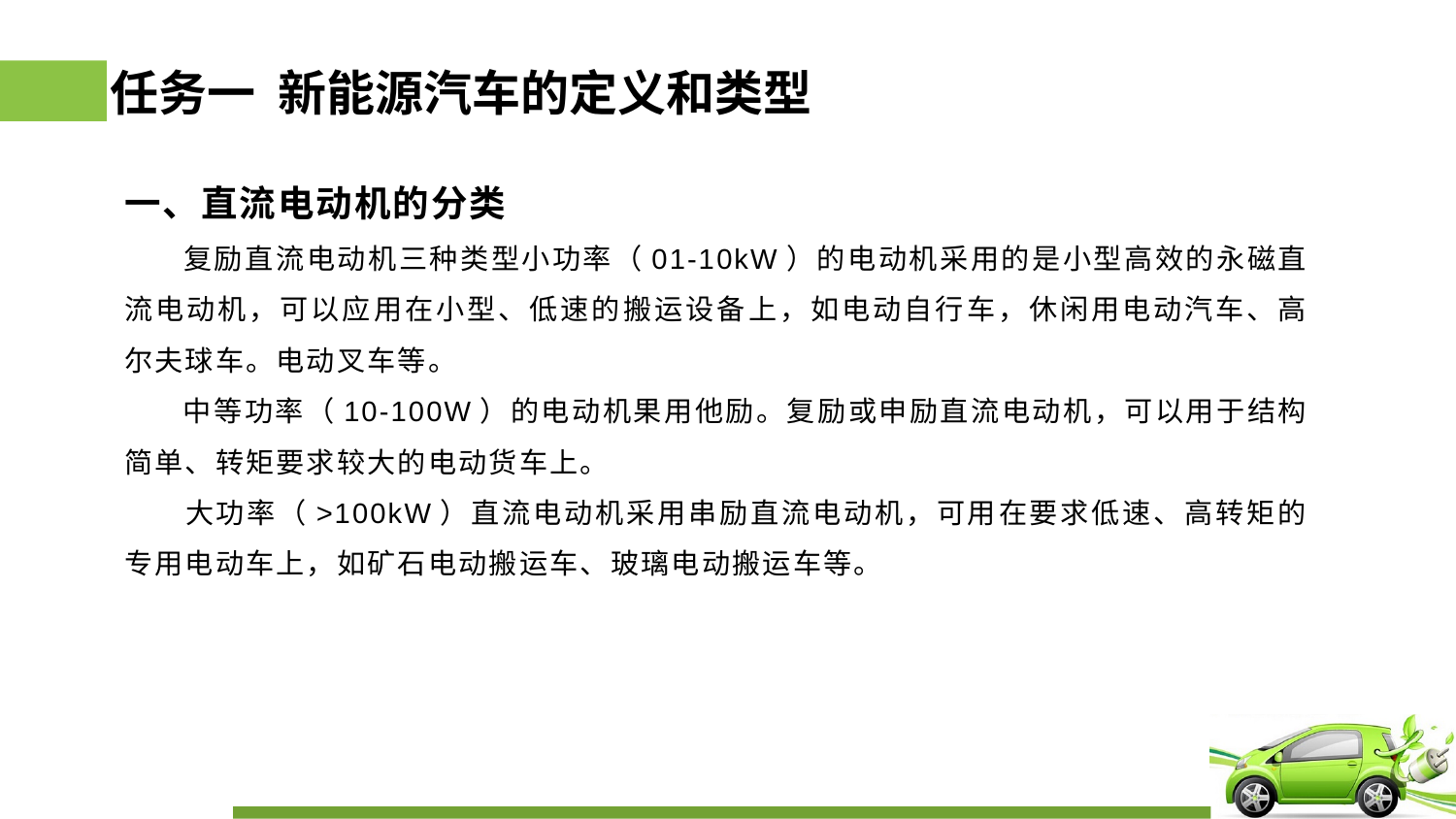

# 任务一  新能源汽车的定义和类型
一、直流电动机的分类
      复励直流电动机三种类型小功率（01-10kW）的电动机采用的是小型高效的永磁直流电动机，可以应用在小型、低速的搬运设备上，如电动自行车，休闲用电动汽车、高尔夫球车。电动叉车等。
      中等功率（10-100W）的电动机果用他励。复励或申励直流电动机，可以用于结构简单、转矩要求较大的电动货车上。
      大功率（>100kW）直流电动机采用串励直流电动机，可用在要求低速、高转矩的专用电动车上，如矿石电动搬运车、玻璃电动搬运车等。